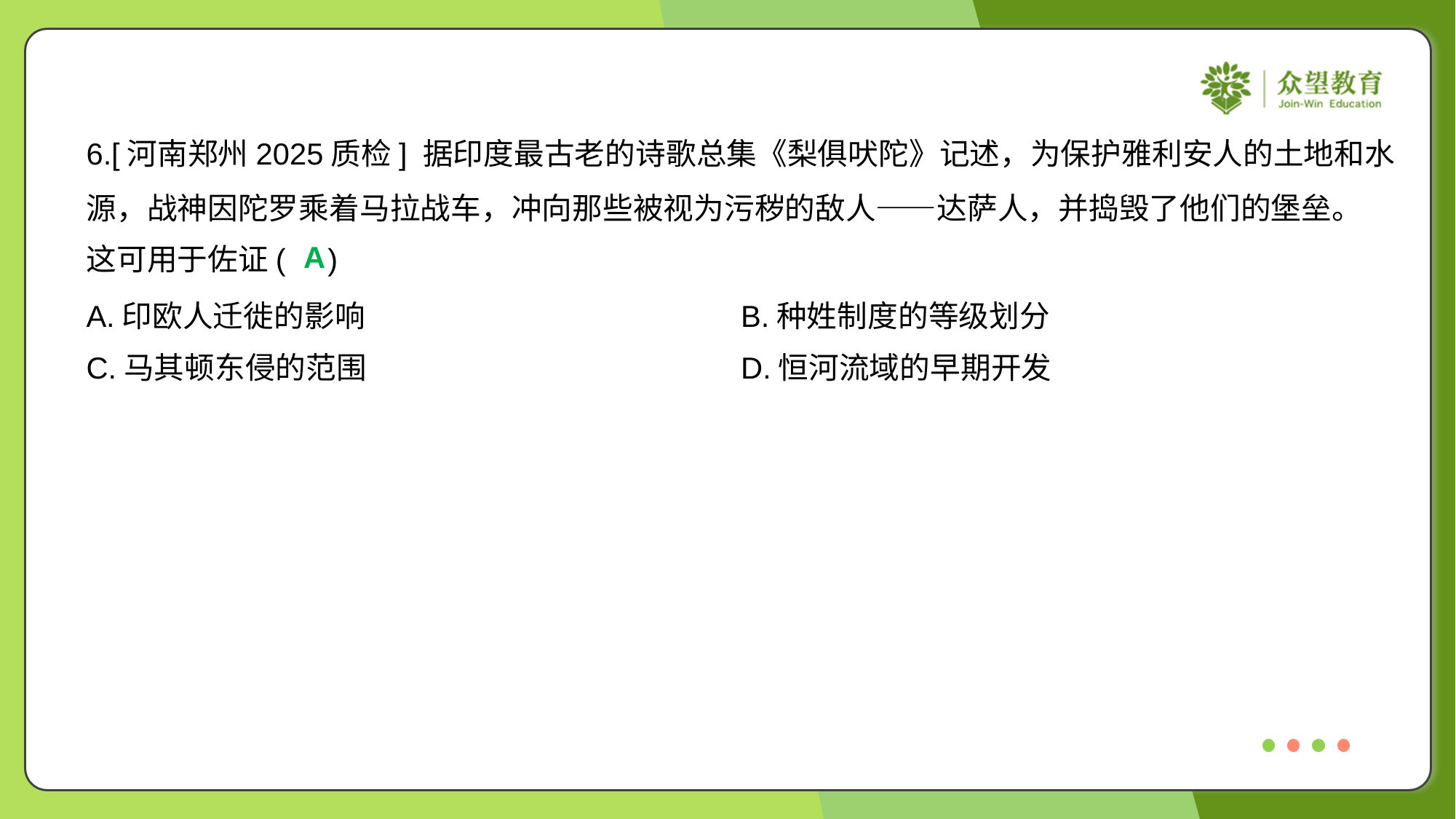

6.[河南郑州2025质检] 据印度最古老的诗歌总集《梨俱吠陀》记述，为保护雅利安人的土地和水
源，战神因陀罗乘着马拉战车，冲向那些被视为污秽的敌人——达萨人，并捣毁了他们的堡垒。
这可用于佐证(     )
A
A.印欧人迁徙的影响	B.种姓制度的等级划分
C.马其顿东侵的范围	D.恒河流域的早期开发